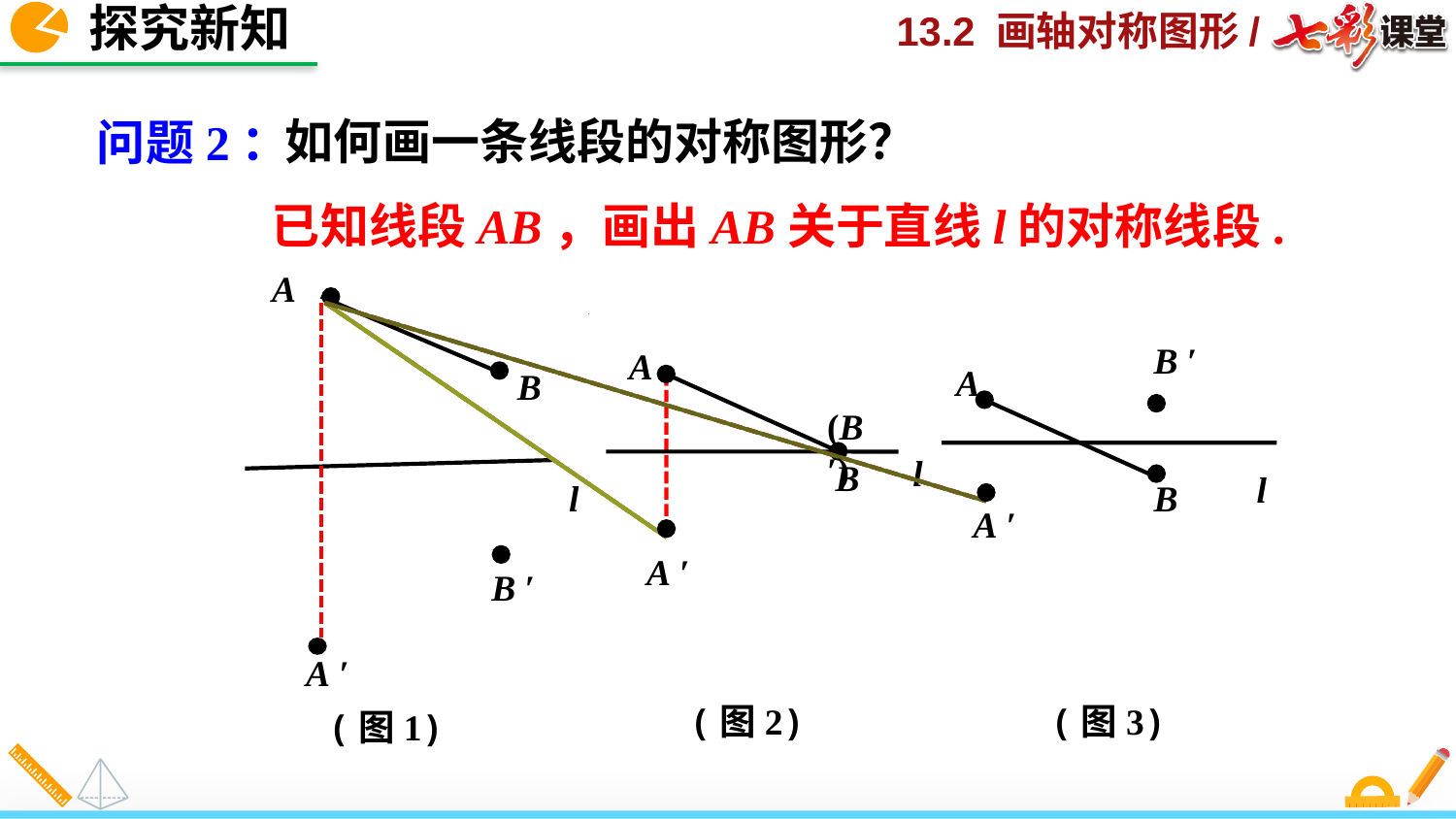

探究新知

如何画一条线段的对称图形？
问题2：
 已知线段AB，画出AB关于直线l的对称线段.
A

B

l
B ′

A

B

l
A

B

l

(B ′)

A ′

A ′

B ′

A ′
(图2)
(图3)
(图1)